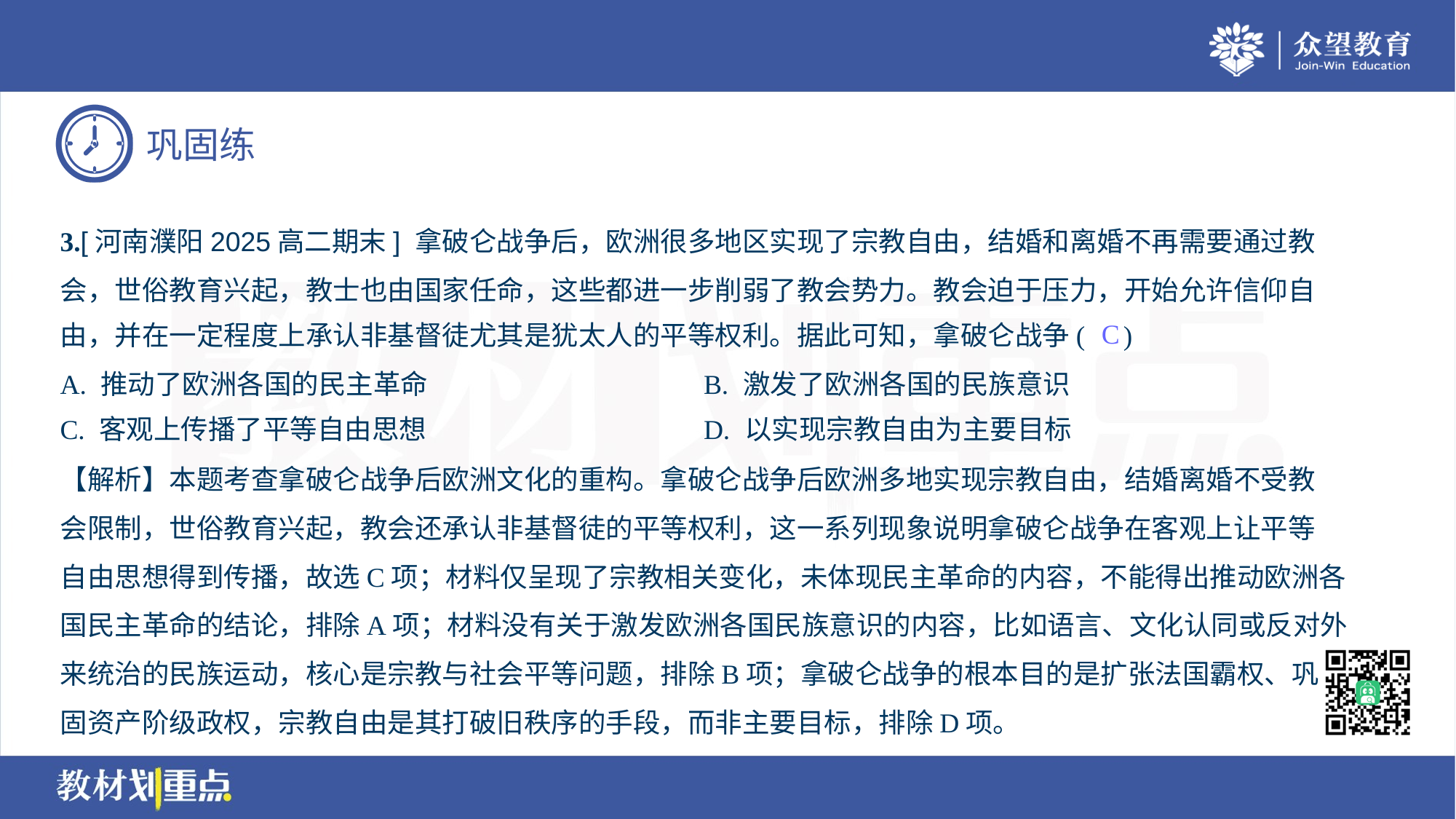

3.[河南濮阳2025高二期末] 拿破仑战争后，欧洲很多地区实现了宗教自由，结婚和离婚不再需要通过教
会，世俗教育兴起，教士也由国家任命，这些都进一步削弱了教会势力。教会迫于压力，开始允许信仰自
由，并在一定程度上承认非基督徒尤其是犹太人的平等权利。据此可知，拿破仑战争(     )
C
A. 推动了欧洲各国的民主革命	B. 激发了欧洲各国的民族意识
C. 客观上传播了平等自由思想	D. 以实现宗教自由为主要目标
【解析】本题考查拿破仑战争后欧洲文化的重构。拿破仑战争后欧洲多地实现宗教自由，结婚离婚不受教
会限制，世俗教育兴起，教会还承认非基督徒的平等权利，这一系列现象说明拿破仑战争在客观上让平等
自由思想得到传播，故选C项；材料仅呈现了宗教相关变化，未体现民主革命的内容，不能得出推动欧洲各
国民主革命的结论，排除A项；材料没有关于激发欧洲各国民族意识的内容，比如语言、文化认同或反对外
来统治的民族运动，核心是宗教与社会平等问题，排除B项；拿破仑战争的根本目的是扩张法国霸权、巩
固资产阶级政权，宗教自由是其打破旧秩序的手段，而非主要目标，排除D项。